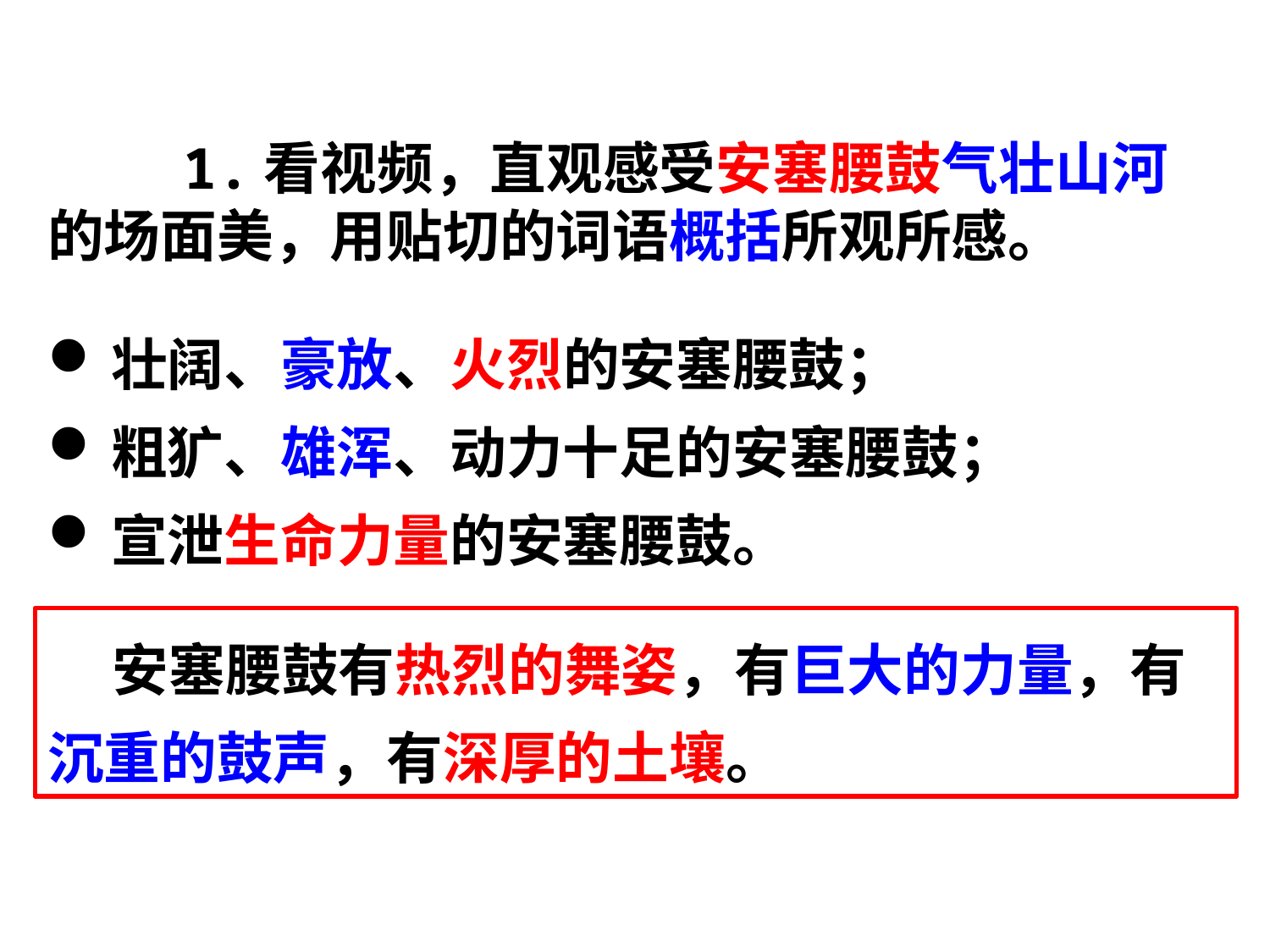

1.看视频，直观感受安塞腰鼓气壮山河的场面美，用贴切的词语概括所观所感。
壮阔、豪放、火烈的安塞腰鼓；
粗犷、雄浑、动力十足的安塞腰鼓；
宣泄生命力量的安塞腰鼓。
    安塞腰鼓有热烈的舞姿，有巨大的力量，有沉重的鼓声，有深厚的土壤。